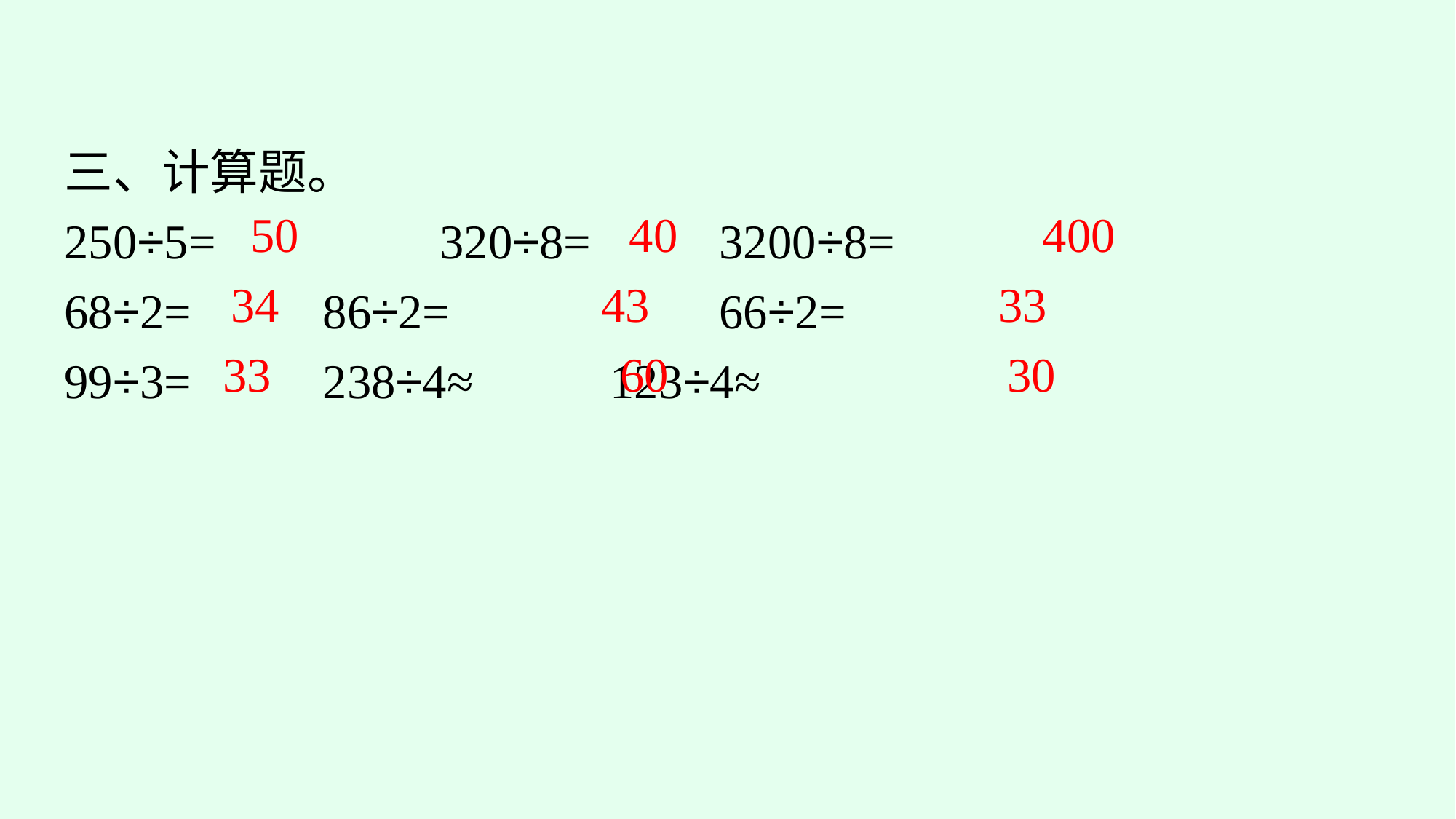

三、计算题。
250÷5=		320÷8=		3200÷8=
68÷2=		86÷2=			66÷2=
99÷3=		238÷4≈		123÷4≈
50
40
400
34
43
33
33
60
30